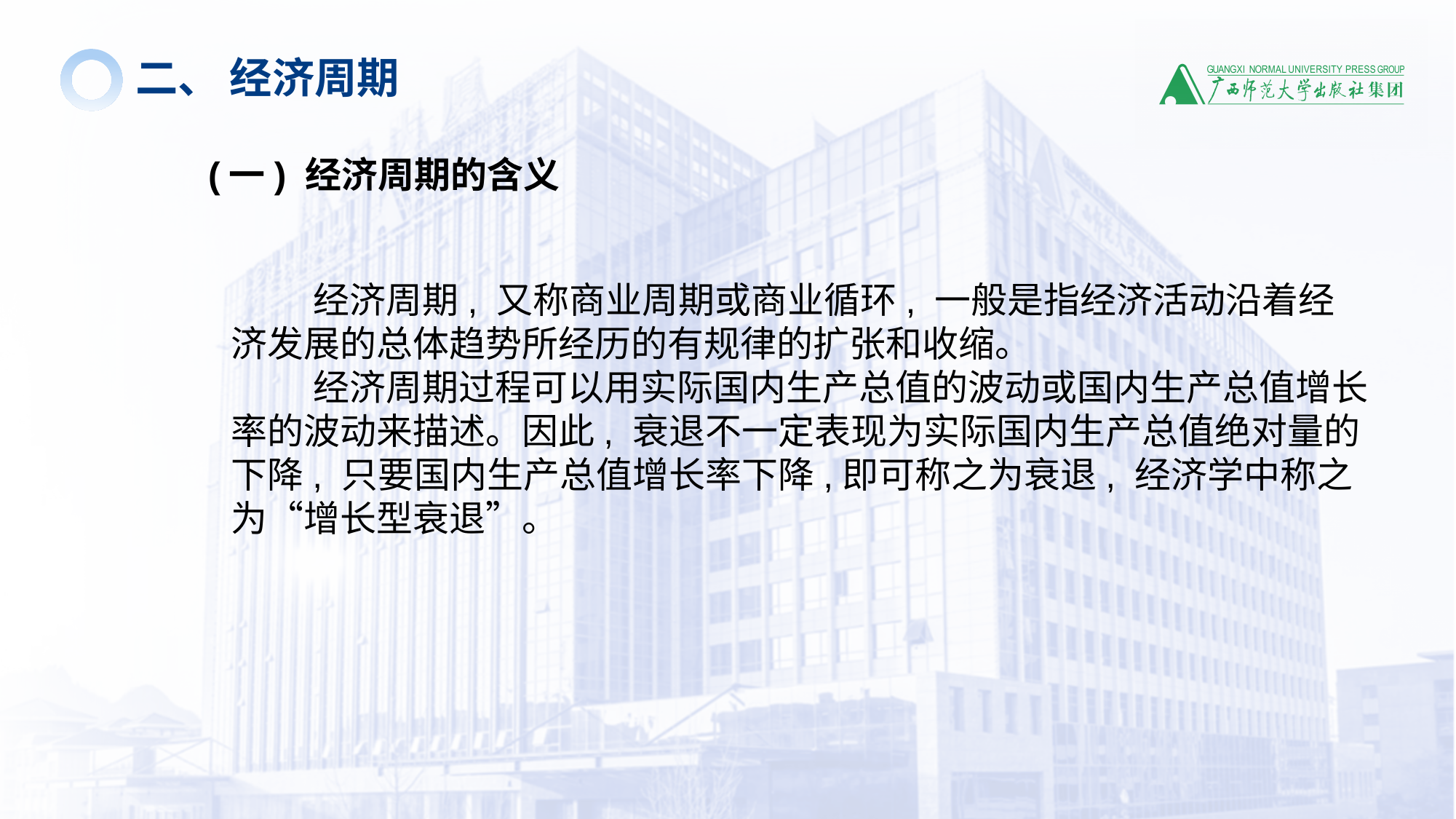

二、 经济周期

(一) 经济周期的含义
         经济周期, 又称商业周期或商业循环, 一般是指经济活动沿着经济发展的总体趋势所经历的有规律的扩张和收缩。
         经济周期过程可以用实际国内生产总值的波动或国内生产总值增长率的波动来描述。因此, 衰退不一定表现为实际国内生产总值绝对量的下降, 只要国内生产总值增长率下降,即可称之为衰退, 经济学中称之为“增长型衰退”。